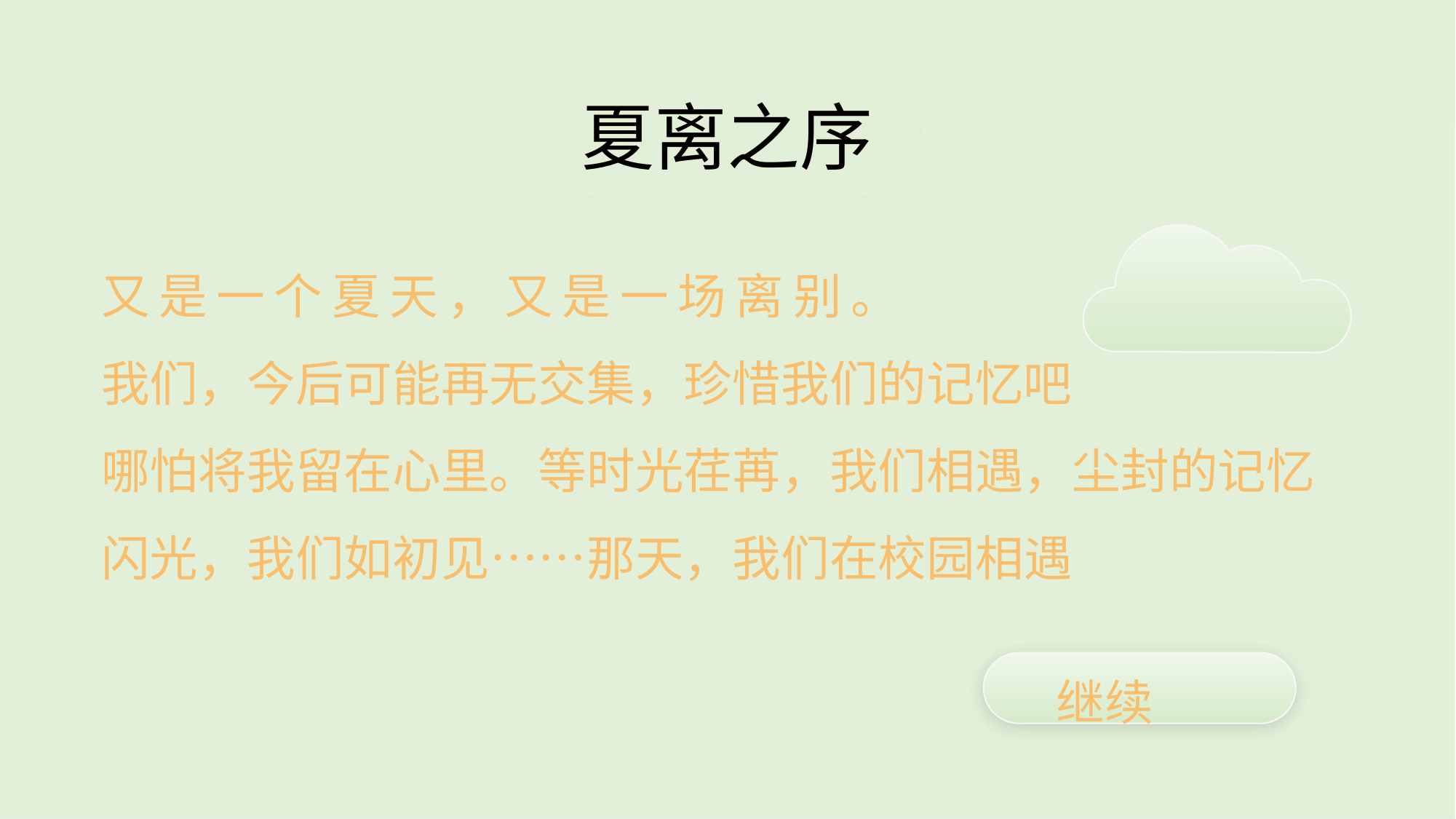

夏离之序
夏离之序

又是一个夏天，又是一场离别。
我们，今后可能再无交集，珍惜我们的记忆吧
哪怕将我留在心里。等时光荏苒，我们相遇，尘封的记忆闪光，我们如初见……那天，我们在校园相遇
继续